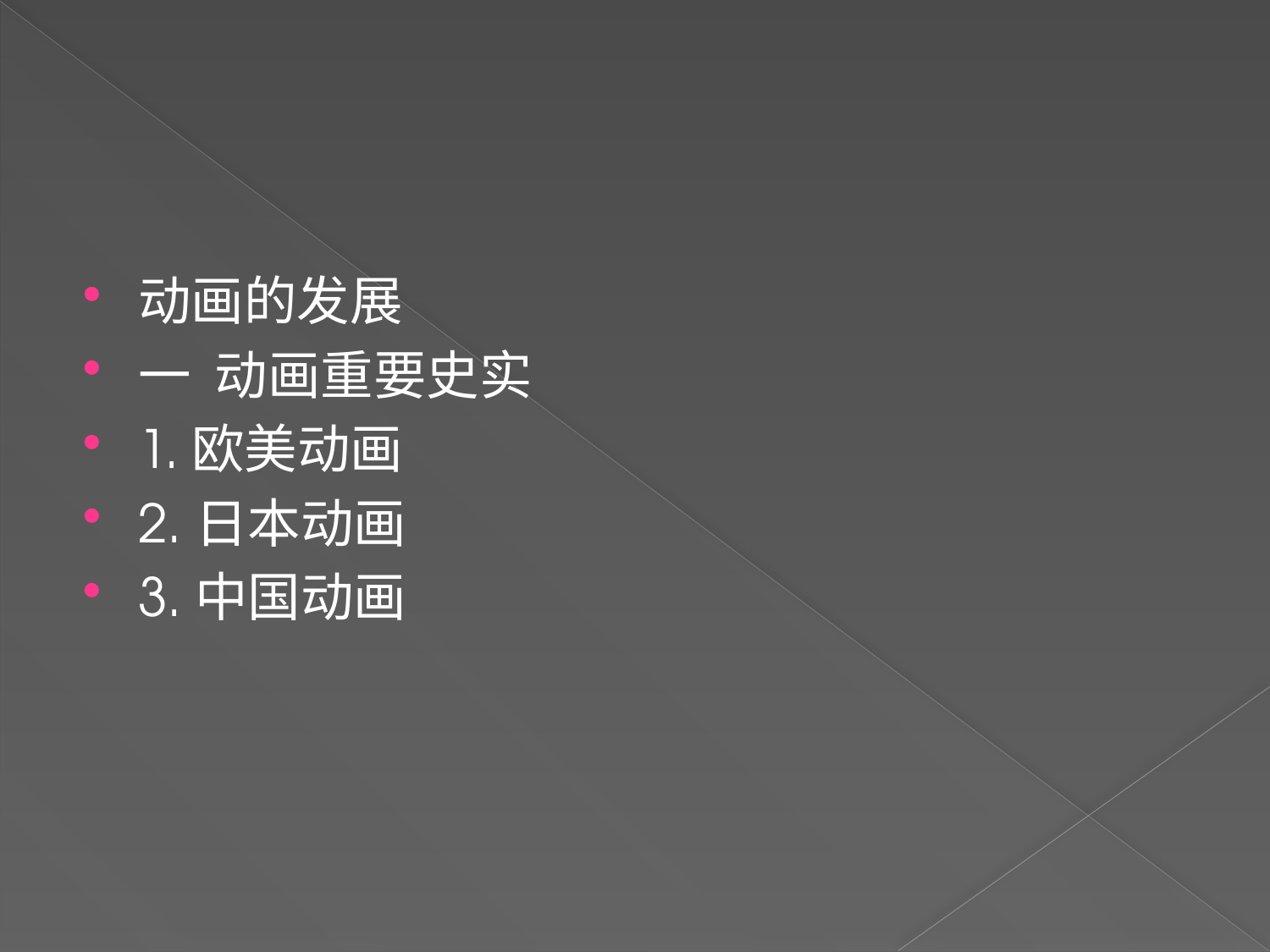

#
动画的发展
一  动画重要史实
1.欧美动画
2.日本动画
3.中国动画